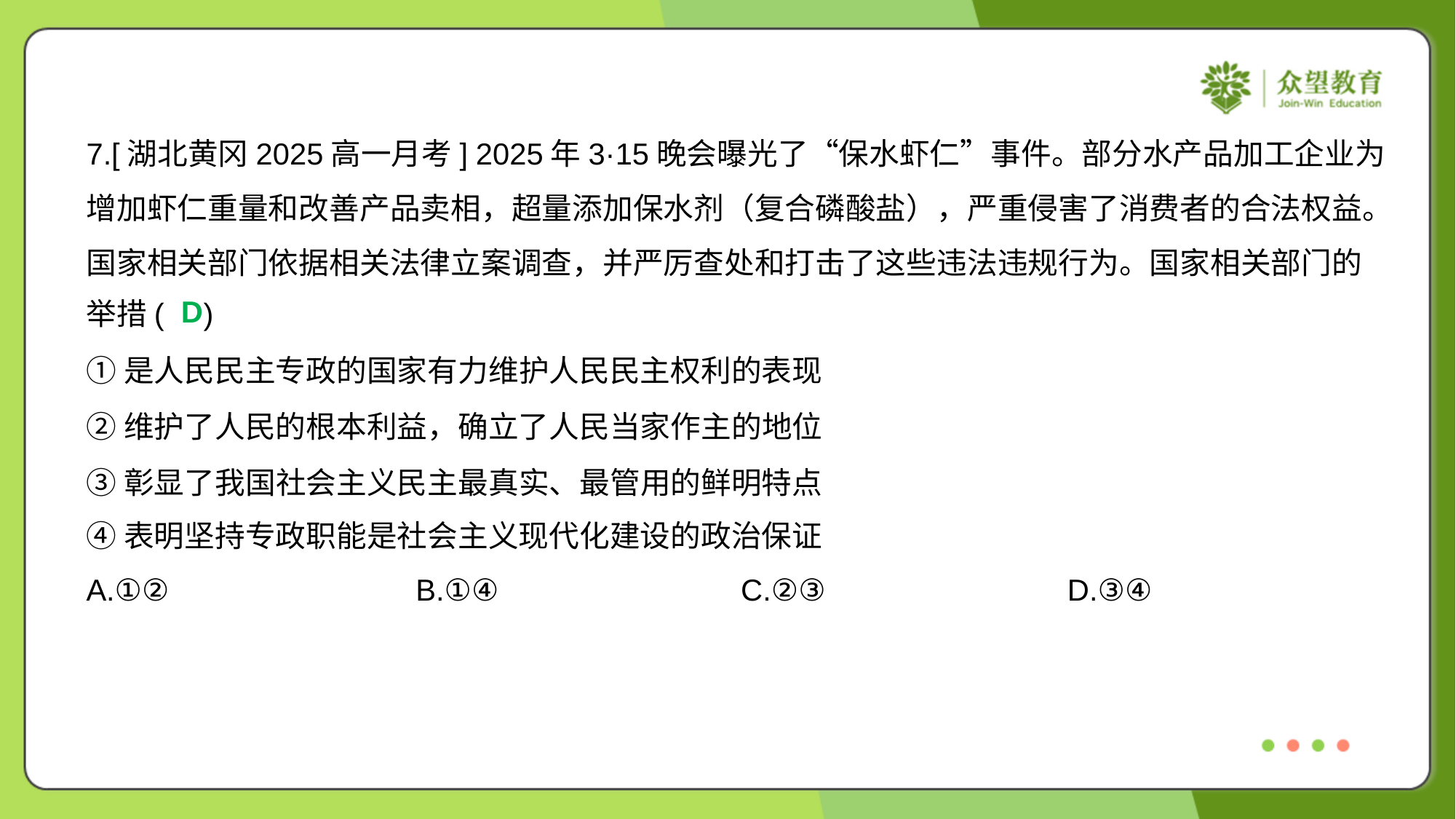

7.[湖北黄冈2025高一月考] 2025年3·15晚会曝光了“保水虾仁”事件。部分水产品加工企业为
增加虾仁重量和改善产品卖相，超量添加保水剂（复合磷酸盐），严重侵害了消费者的合法权益。
国家相关部门依据相关法律立案调查，并严厉查处和打击了这些违法违规行为。国家相关部门的
举措(     )
D
①是人民民主专政的国家有力维护人民民主权利的表现
②维护了人民的根本利益，确立了人民当家作主的地位
③彰显了我国社会主义民主最真实、最管用的鲜明特点
④表明坚持专政职能是社会主义现代化建设的政治保证
A.①②	B.①④	C.②③	D.③④